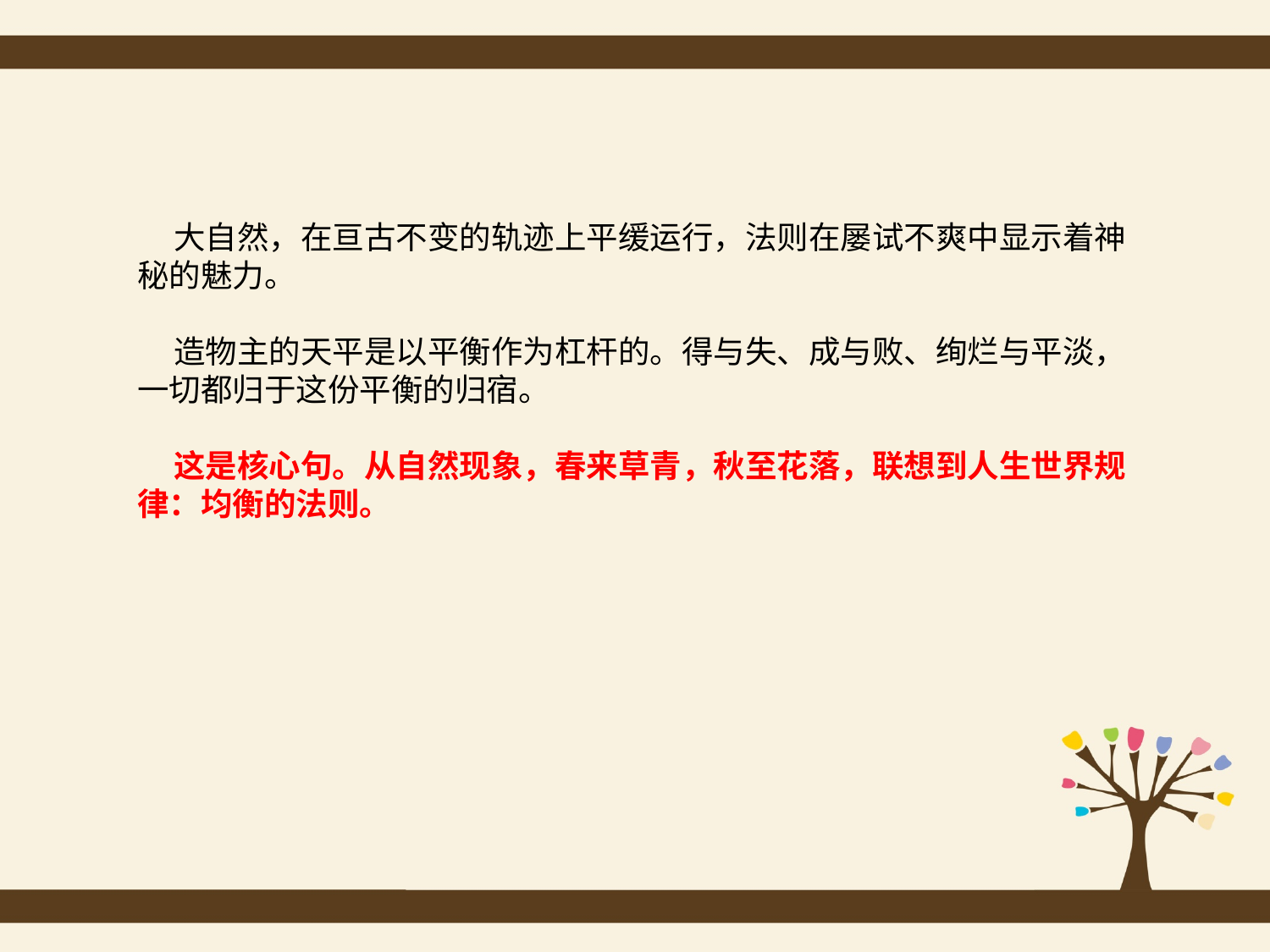

大自然，在亘古不变的轨迹上平缓运行，法则在屡试不爽中显示着神秘的魅力。

    造物主的天平是以平衡作为杠杆的。得与失、成与败、绚烂与平淡，一切都归于这份平衡的归宿。

    这是核心句。从自然现象，春来草青，秋至花落，联想到人生世界规律：均衡的法则。